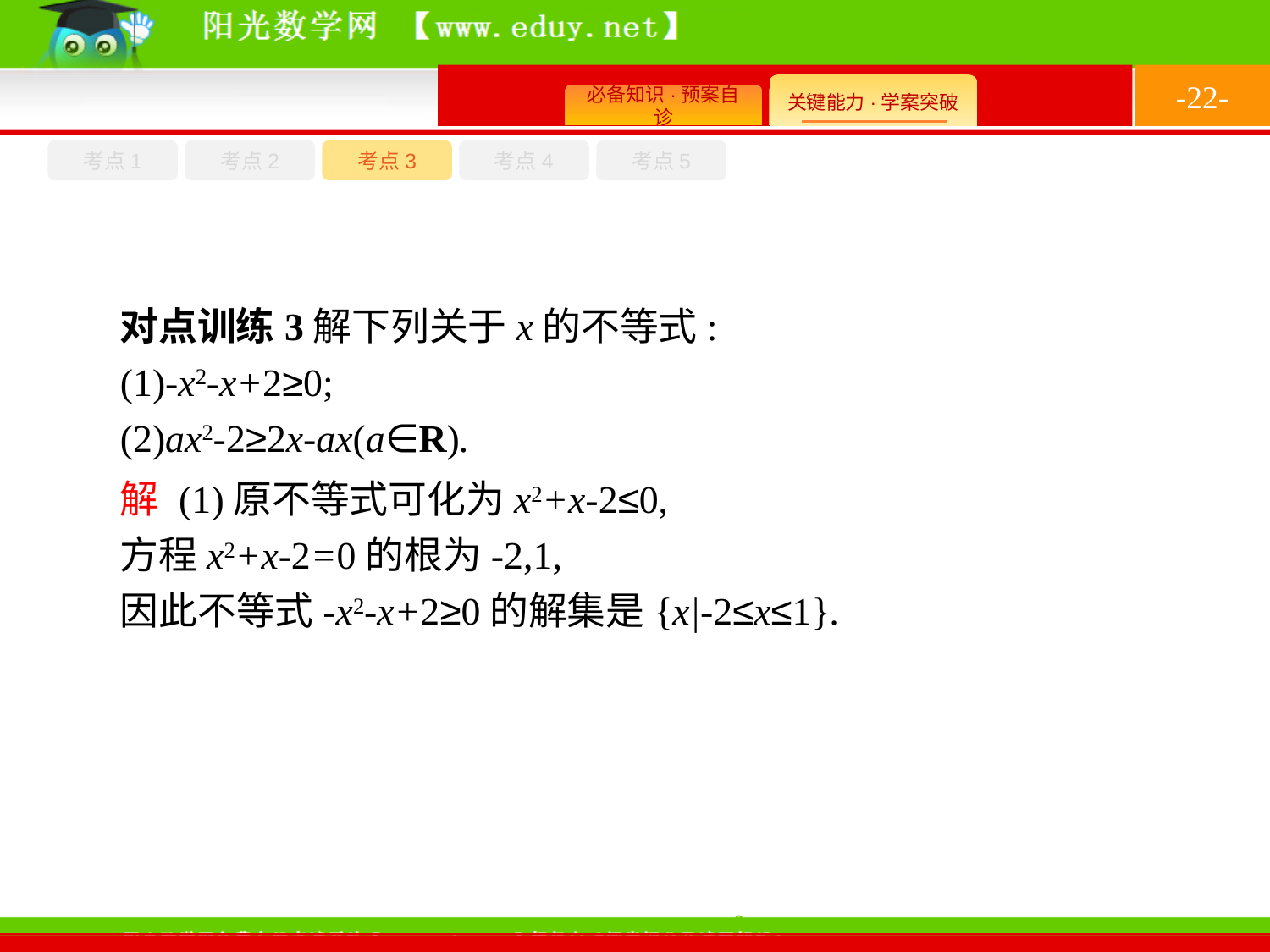

-22-
考点1
考点3
考点4
考点2
考点5
对点训练3解下列关于x的不等式:
(1)-x2-x+2≥0;
(2)ax2-2≥2x-ax(a∈R).
解 (1)原不等式可化为x2+x-2≤0,
方程x2+x-2=0的根为-2,1,
因此不等式-x2-x+2≥0的解集是{x|-2≤x≤1}.